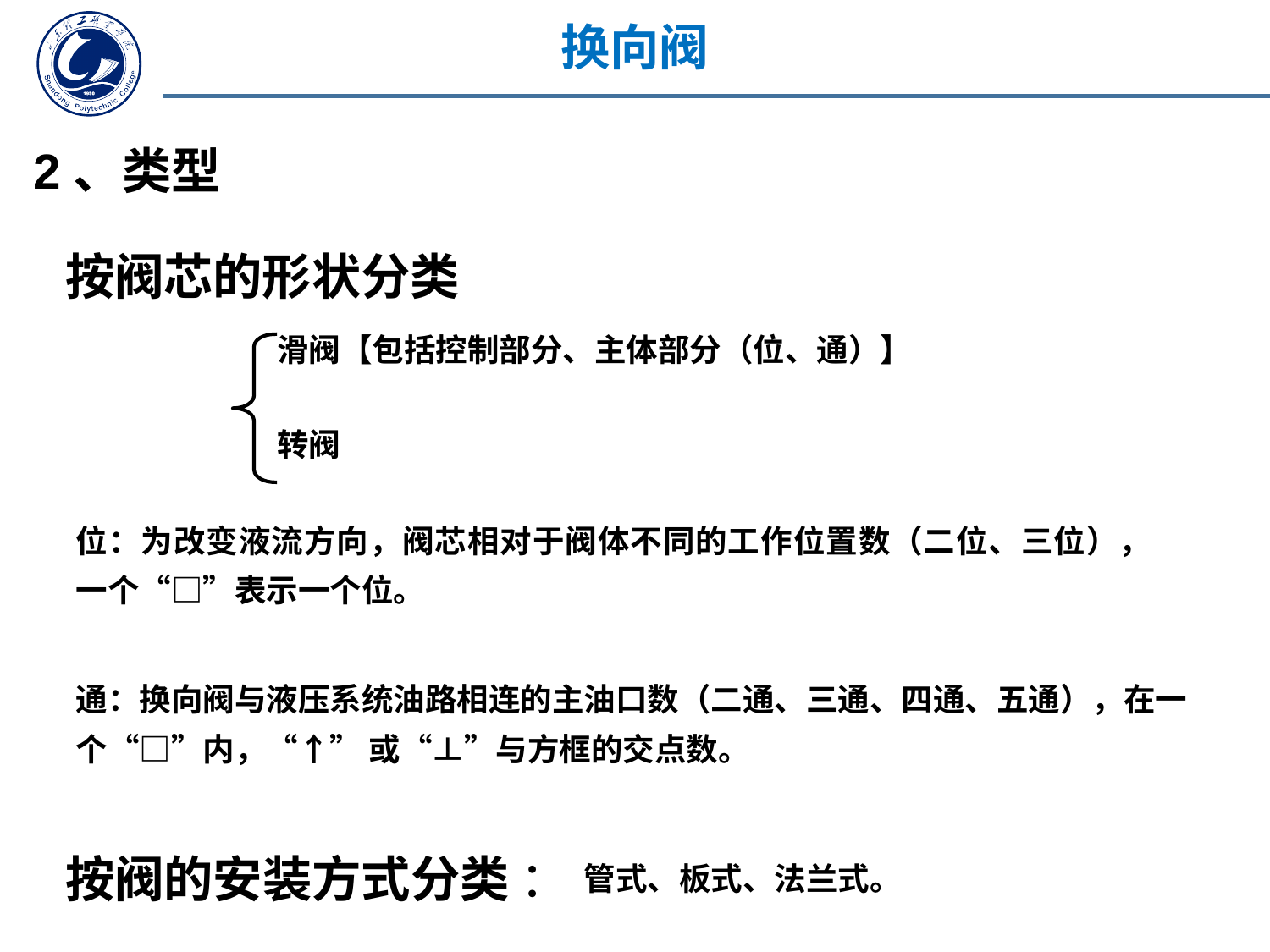

换向阀
2、类型
按阀芯的形状分类
滑阀【包括控制部分、主体部分（位、通）】

转阀
位：为改变液流方向，阀芯相对于阀体不同的工作位置数（二位、三位），一个“□”表示一个位。
通：换向阀与液压系统油路相连的主油口数（二通、三通、四通、五通），在一个“□”内，“↑” 或“⊥”与方框的交点数。
按阀的安装方式分类 ：
管式、板式、法兰式。